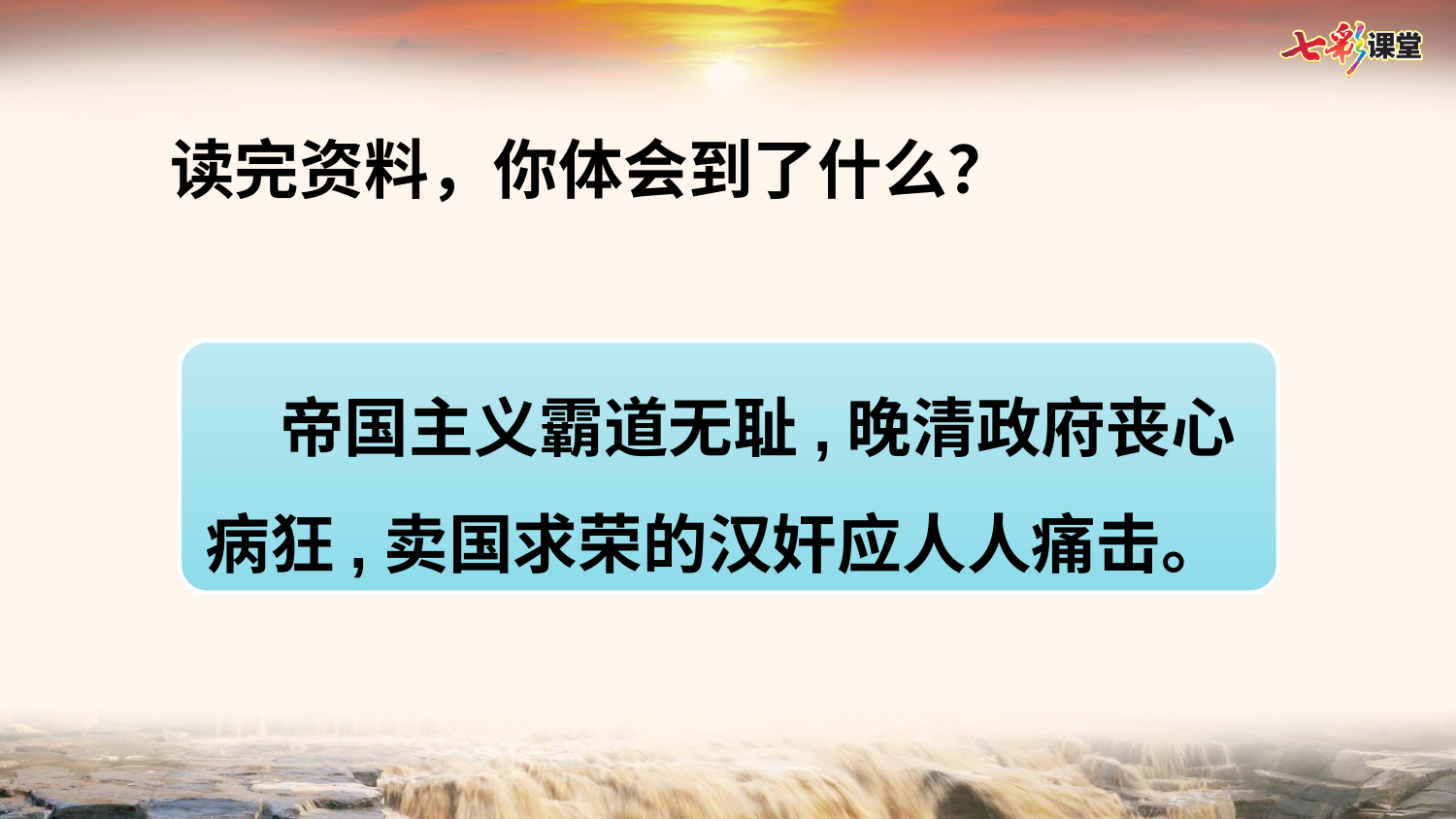

读完资料，你体会到了什么？

    帝国主义霸道无耻,晚清政府丧心病狂,卖国求荣的汉奸应人人痛击。